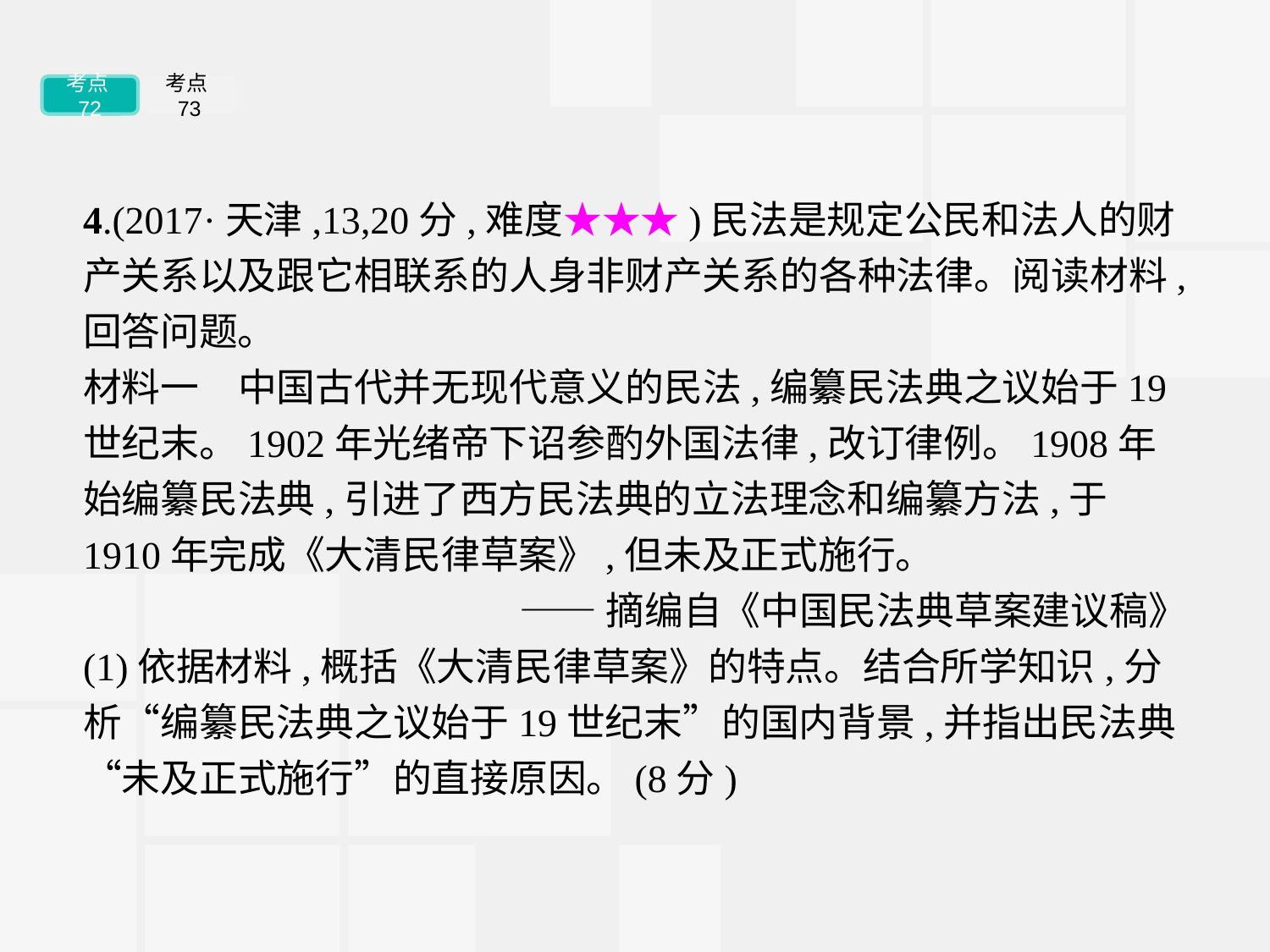

考点72
考点73
4.(2017·天津,13,20分,难度★★★)民法是规定公民和法人的财产关系以及跟它相联系的人身非财产关系的各种法律。阅读材料,回答问题。
材料一　中国古代并无现代意义的民法,编纂民法典之议始于19世纪末。1902年光绪帝下诏参酌外国法律,改订律例。1908年始编纂民法典,引进了西方民法典的立法理念和编纂方法,于1910年完成《大清民律草案》,但未及正式施行。
——摘编自《中国民法典草案建议稿》
(1)依据材料,概括《大清民律草案》的特点。结合所学知识,分析“编纂民法典之议始于19世纪末”的国内背景,并指出民法典“未及正式施行”的直接原因。(8分)